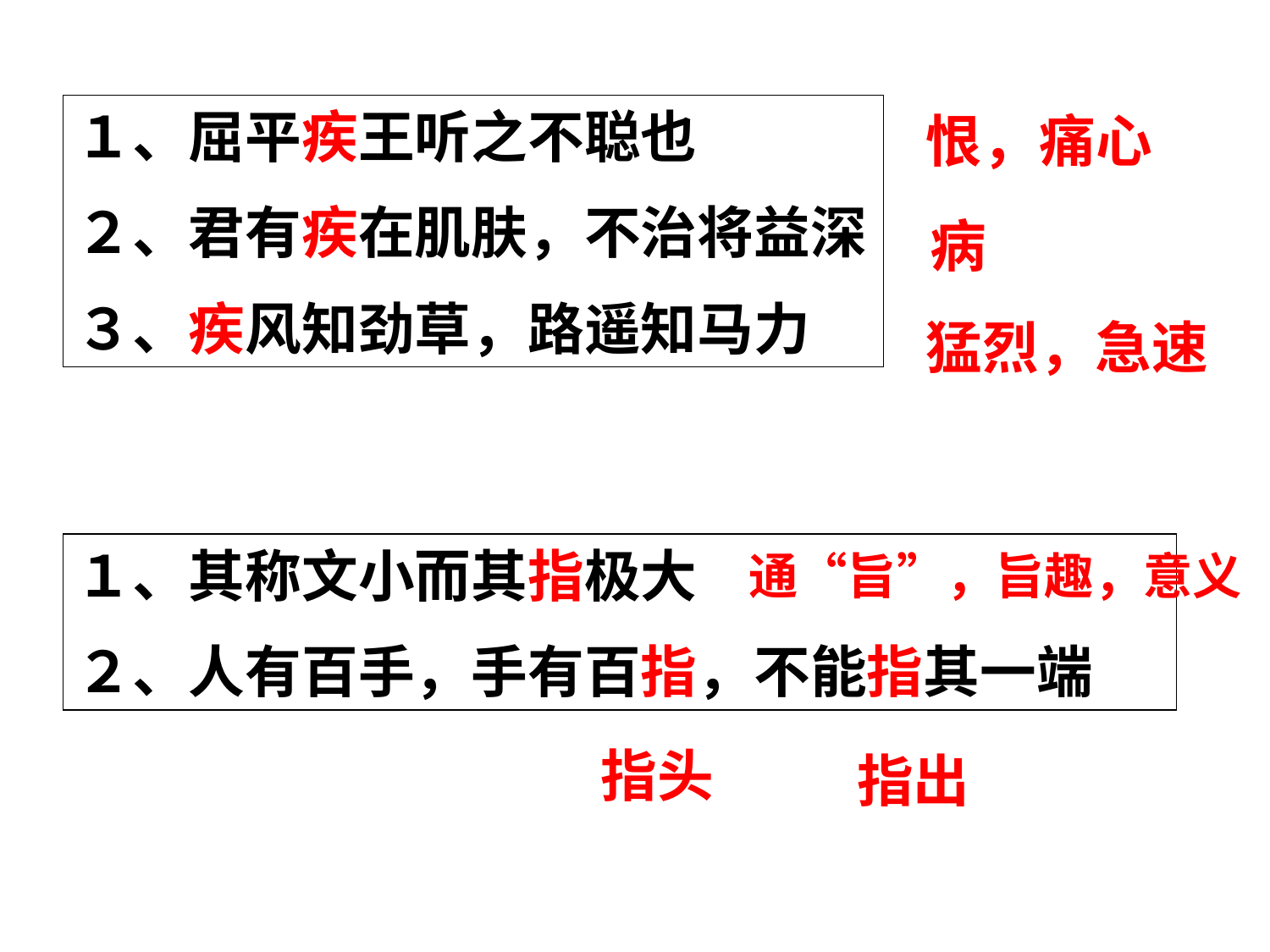

１、屈平疾王听之不聪也
２、君有疾在肌肤，不治将益深
３、疾风知劲草，路遥知马力
恨，痛心
病
猛烈，急速
１、其称文小而其指极大
２、人有百手，手有百指，不能指其一端
通“旨”，旨趣，意义
指头
指出